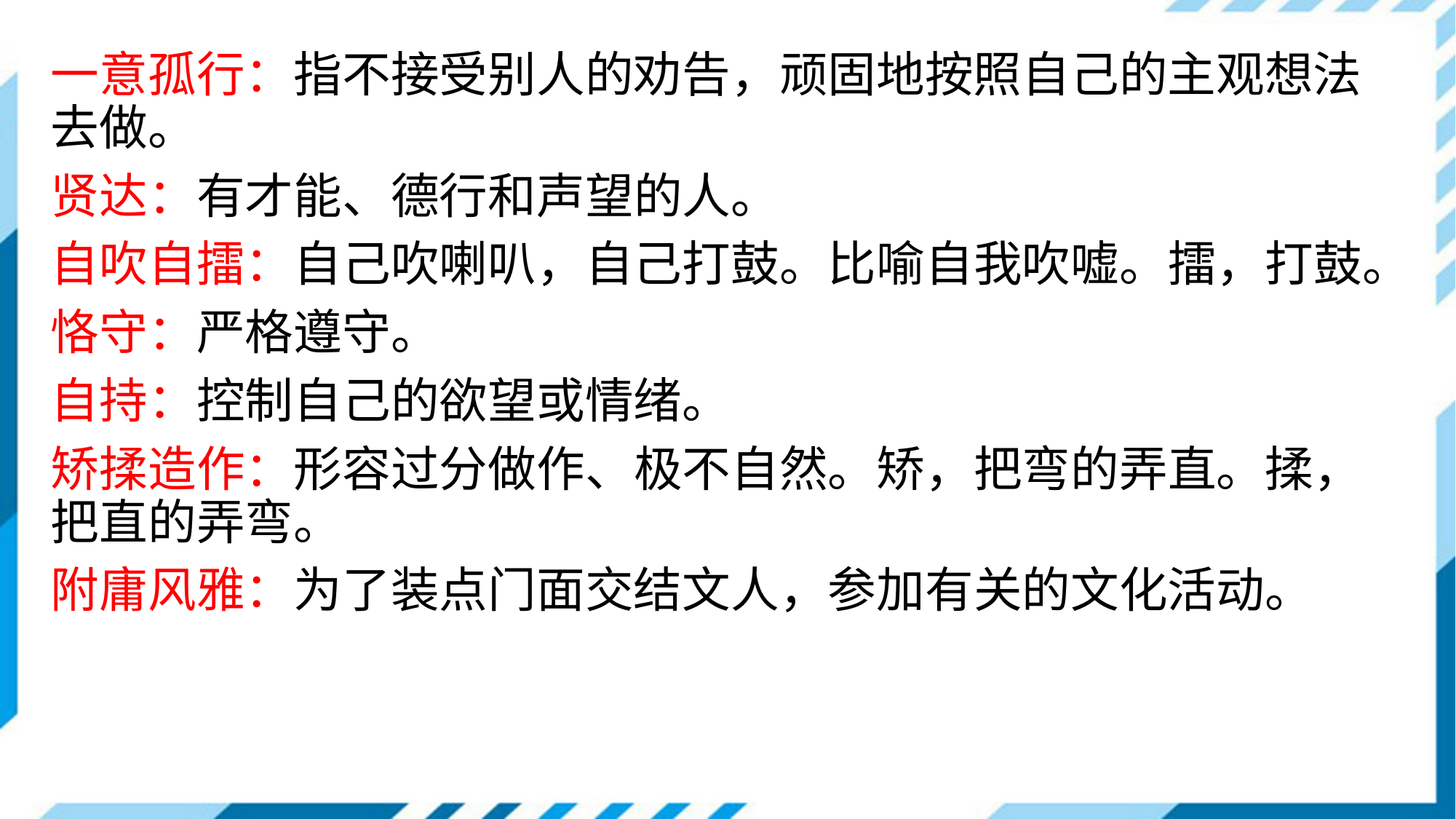

一意孤行：指不接受别人的劝告，顽固地按照自己的主观想法去做。
贤达：有才能、德行和声望的人。
自吹自擂：自己吹喇叭，自己打鼓。比喻自我吹嘘。擂，打鼓。
恪守：严格遵守。
自持：控制自己的欲望或情绪。
矫揉造作：形容过分做作、极不自然。矫，把弯的弄直。揉，把直的弄弯。
附庸风雅：为了装点门面交结文人，参加有关的文化活动。